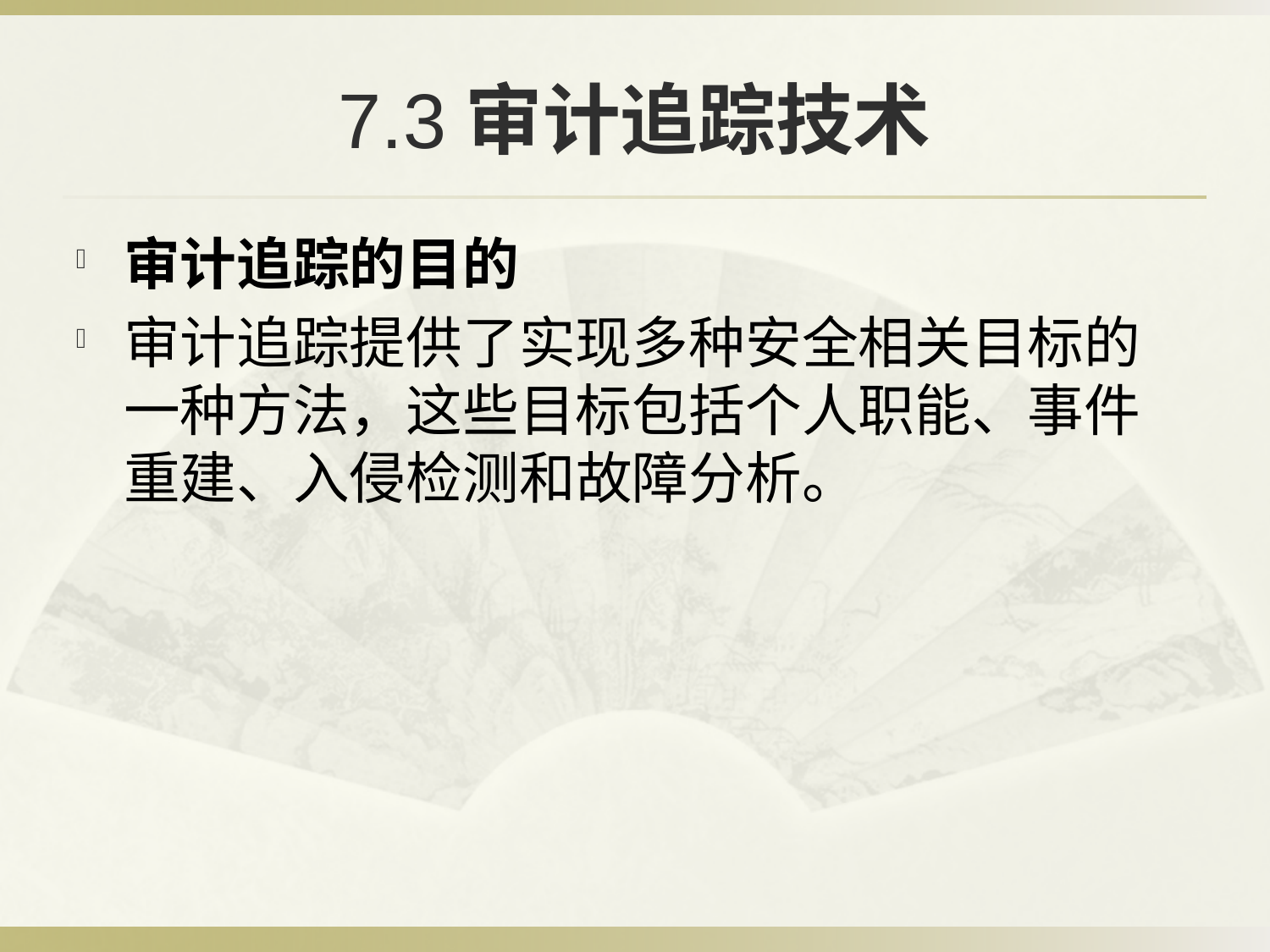

# 7.3审计追踪技术
审计追踪的目的
审计追踪提供了实现多种安全相关目标的一种方法，这些目标包括个人职能、事件重建、入侵检测和故障分析。